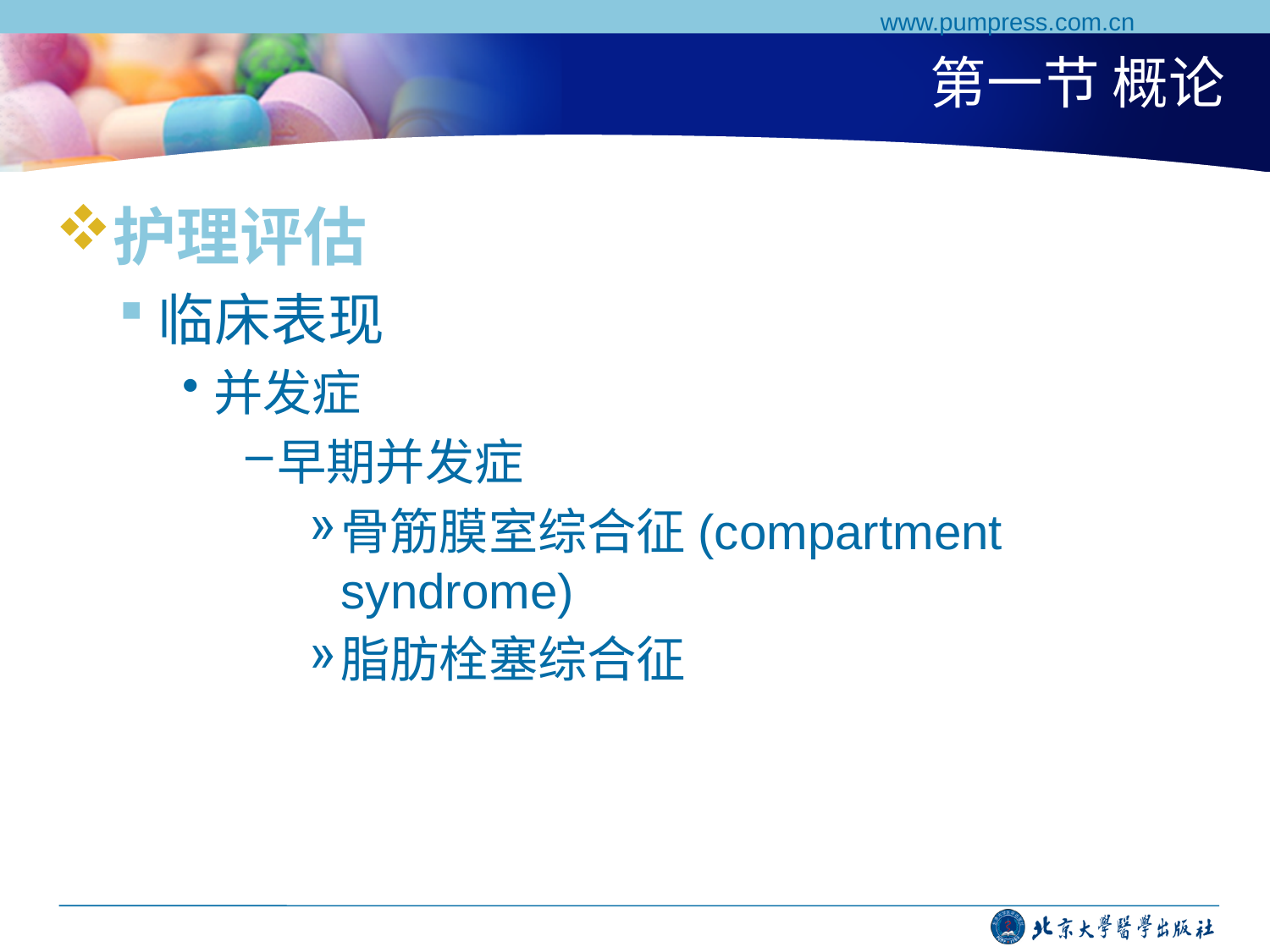

www.pumpress.com.cn
# 第一节 概论
护理评估
临床表现
并发症
早期并发症
骨筋膜室综合征(compartment syndrome)
脂肪栓塞综合征